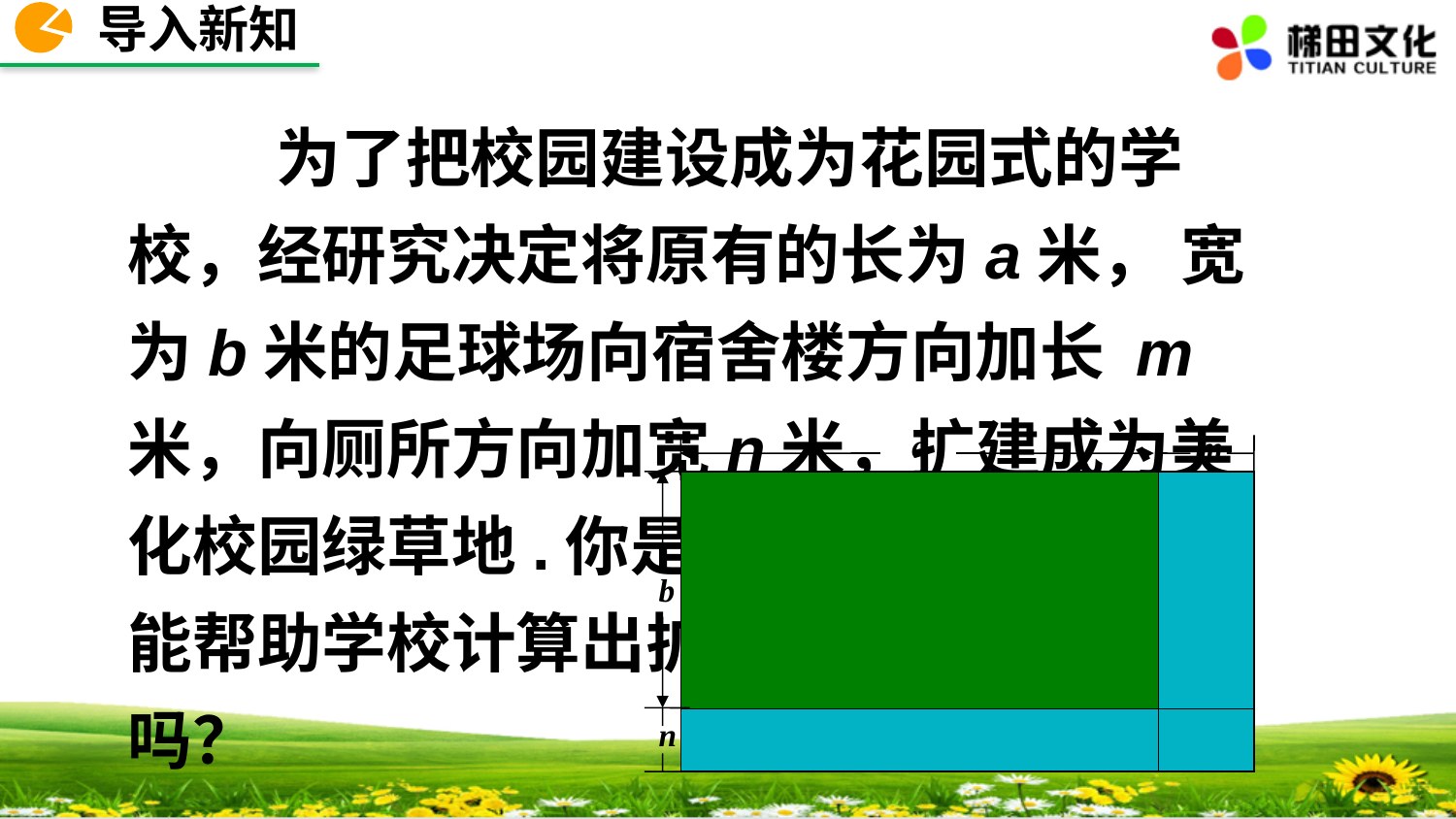

导入新知

         为了把校园建设成为花园式的学 校，经研究决定将原有的长为a米， 宽为b米的足球场向宿舍楼方向加长 m米，向厕所方向加宽n米，扩建成为美化校园绿草地.你是学校的小主人，你能帮助学校计算出扩展后绿地的面积吗？
a
m

b

n